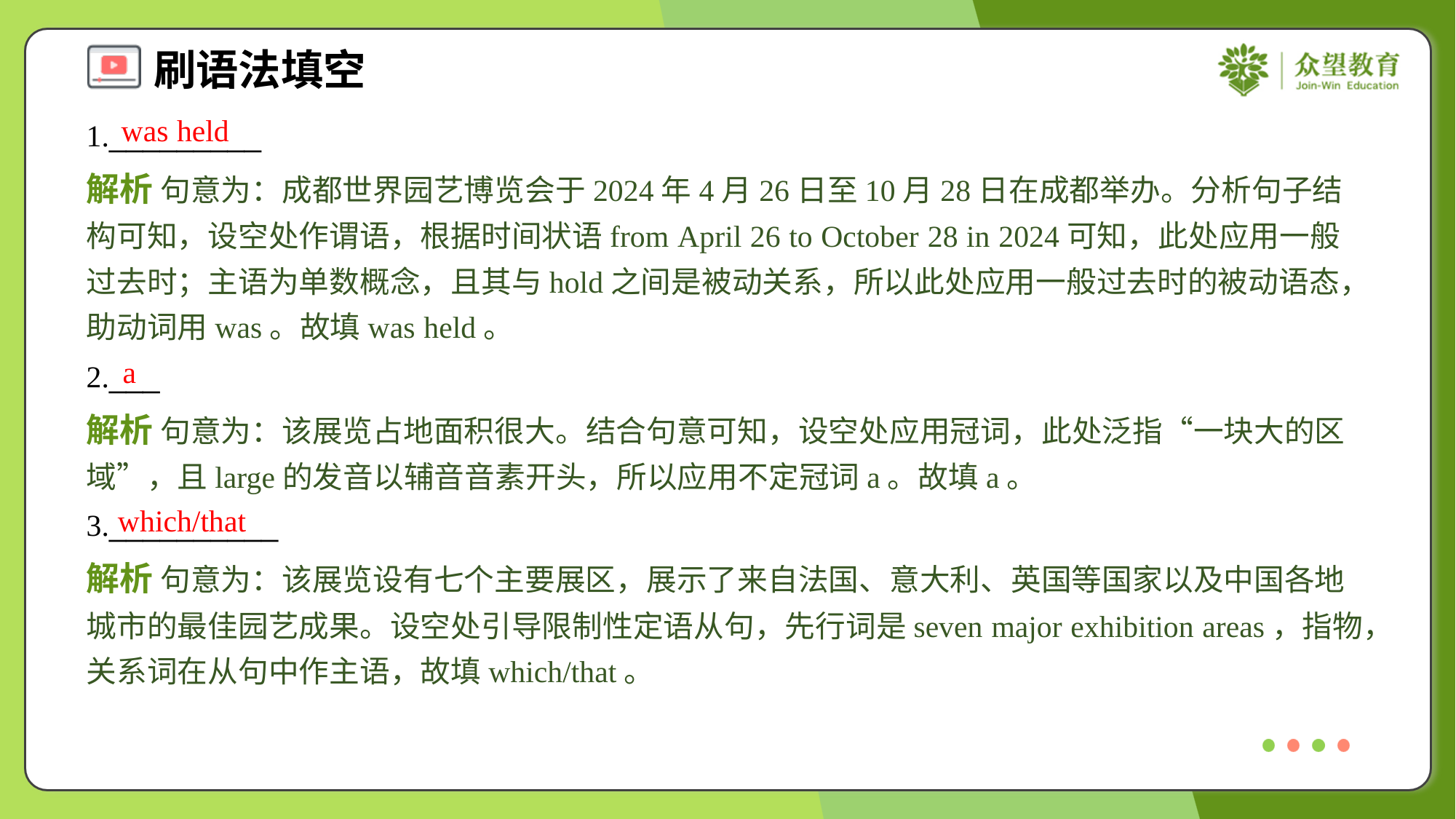

was held
1._________
解析 句意为：成都世界园艺博览会于2024年4月26日至10月28日在成都举办。分析句子结构可知，设空处作谓语，根据时间状语from April 26 to October 28 in 2024可知，此处应用一般过去时；主语为单数概念，且其与hold之间是被动关系，所以此处应用一般过去时的被动语态，助动词用was。故填was held。
a
2.___
解析 句意为：该展览占地面积很大。结合句意可知，设空处应用冠词，此处泛指“一块大的区域”，且large的发音以辅音音素开头，所以应用不定冠词a。故填a。
which/that
3.__________
解析 句意为：该展览设有七个主要展区，展示了来自法国、意大利、英国等国家以及中国各地城市的最佳园艺成果。设空处引导限制性定语从句，先行词是seven major exhibition areas，指物，关系词在从句中作主语，故填which/that。